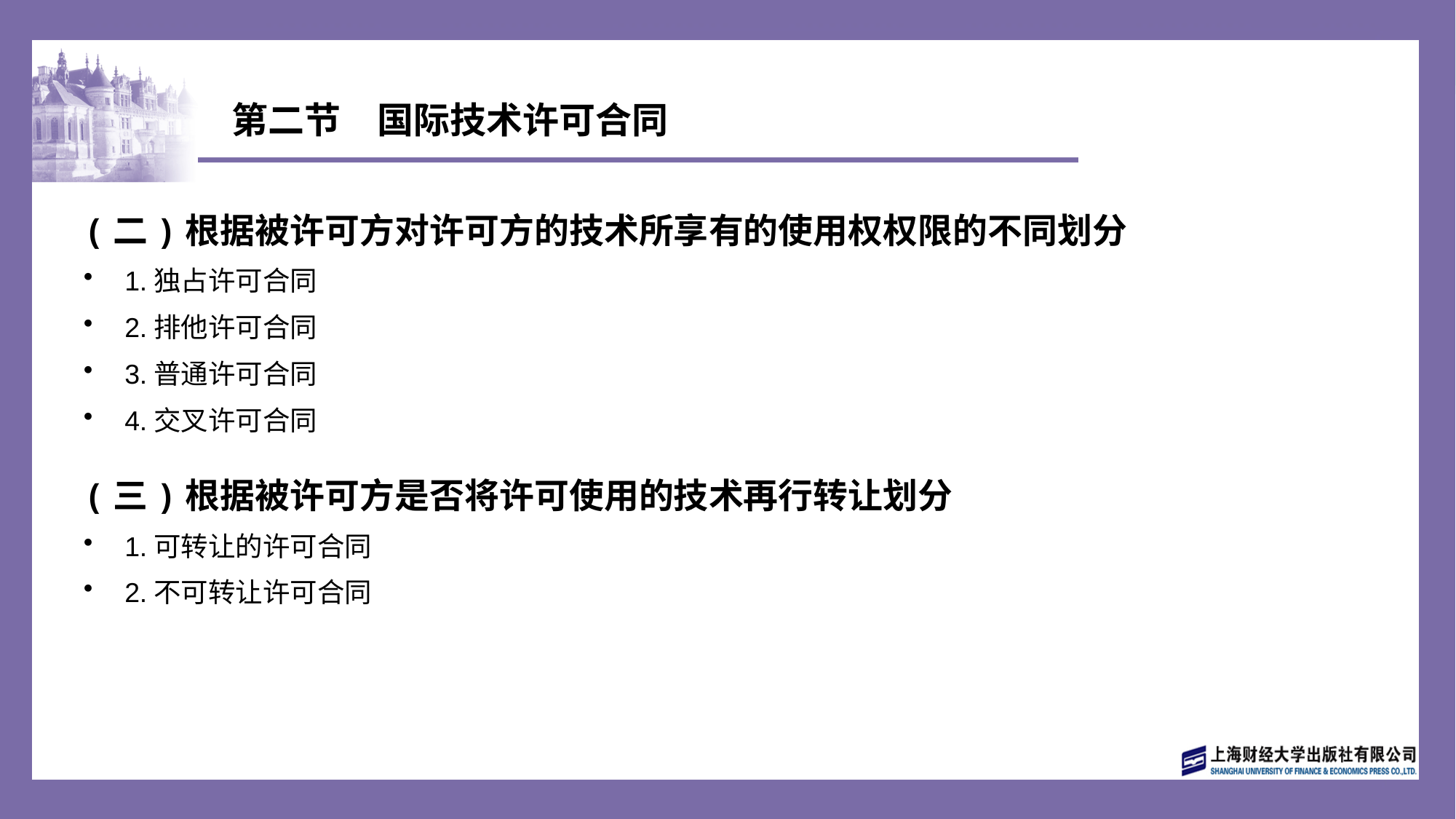

# 第二节　国际技术许可合同
(二)根据被许可方对许可方的技术所享有的使用权权限的不同划分
1.独占许可合同
2.排他许可合同
3.普通许可合同
4.交叉许可合同
(三)根据被许可方是否将许可使用的技术再行转让划分
1.可转让的许可合同
2.不可转让许可合同